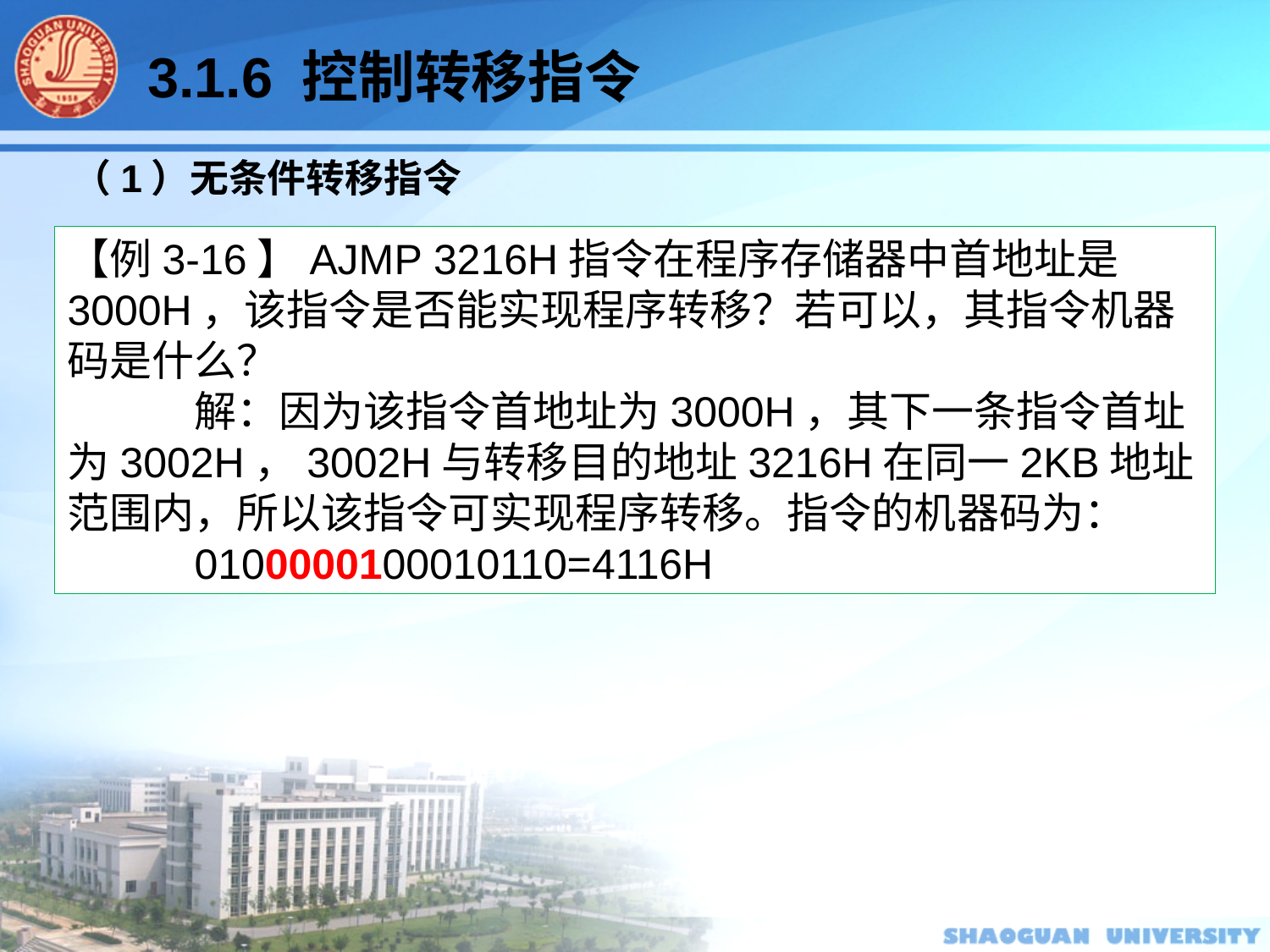

3.1.6 控制转移指令
（1）无条件转移指令
【例3-16】AJMP 3216H指令在程序存储器中首地址是3000H，该指令是否能实现程序转移？若可以，其指令机器码是什么？
	解：因为该指令首地址为3000H，其下一条指令首址为3002H，3002H与转移目的地址3216H在同一2KB地址范围内，所以该指令可实现程序转移。指令的机器码为：
	0100000100010110=4116H